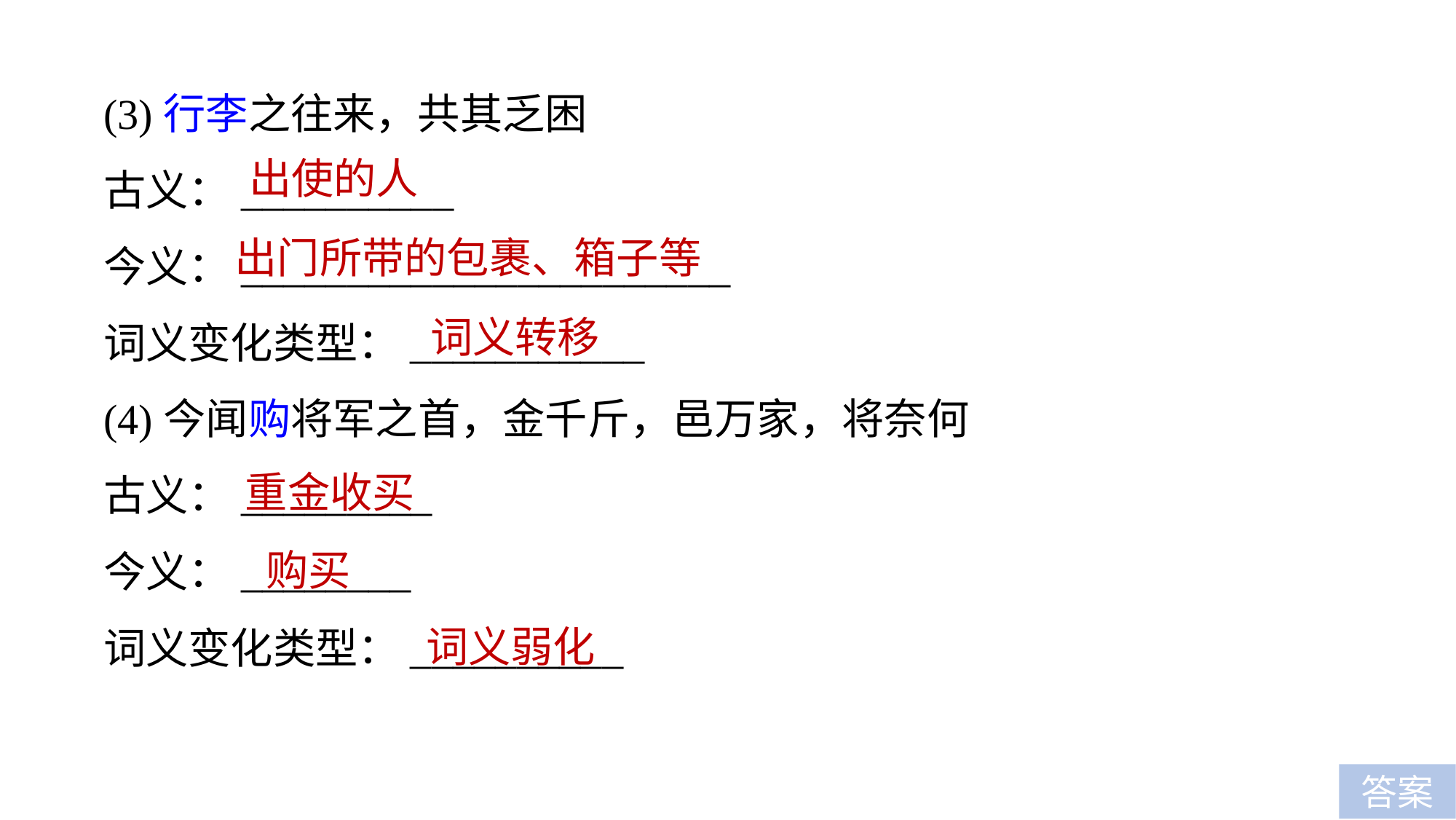

(3)行李之往来，共其乏困
古义：__________
今义：_______________________
词义变化类型：___________
(4)今闻购将军之首，金千斤，邑万家，将奈何
古义：_________
今义：________
词义变化类型：__________
出使的人
出门所带的包裹、箱子等
词义转移
重金收买
购买
词义弱化
答案